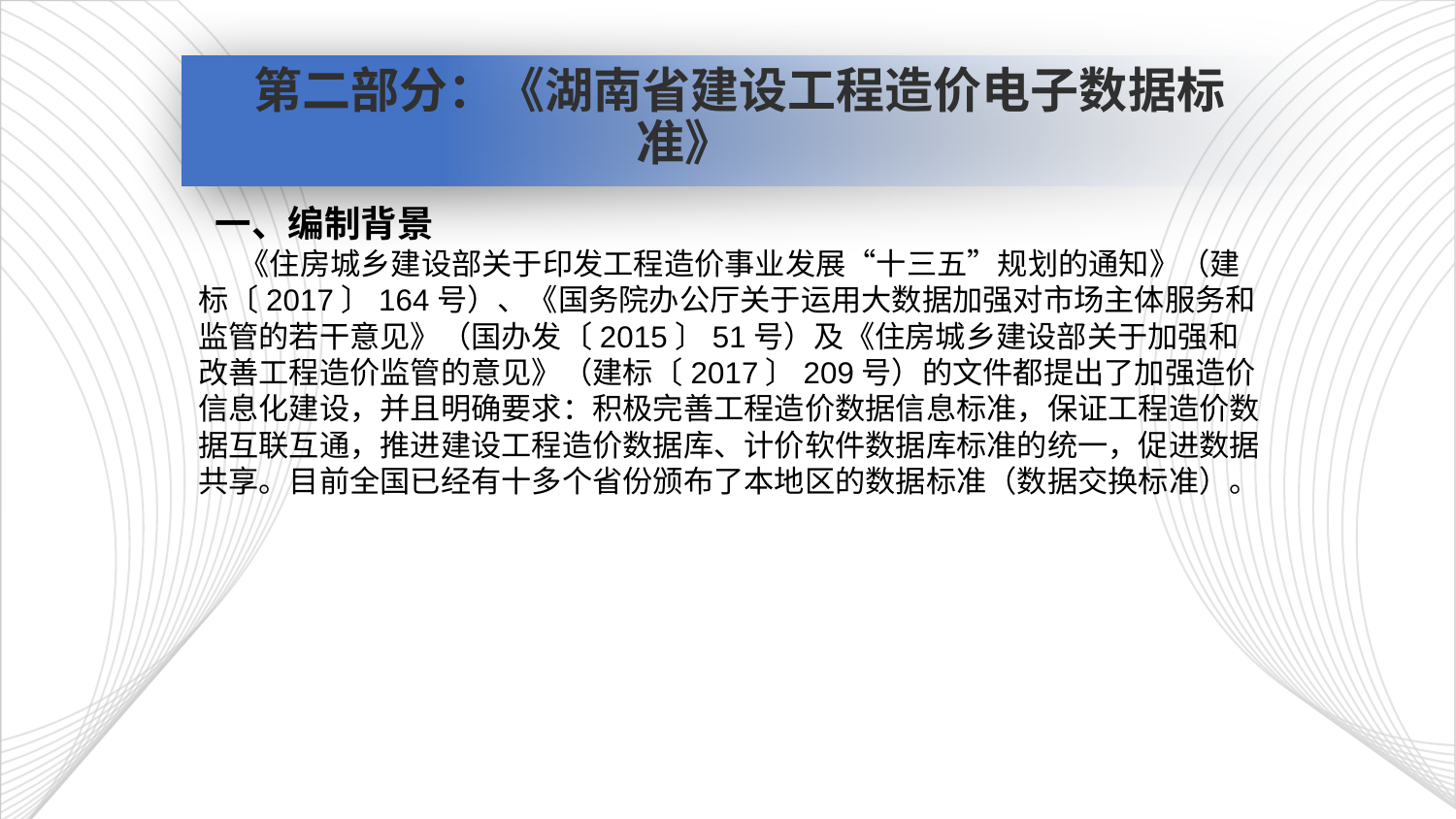

# 第二部分：《湖南省建设工程造价电子数据标准》
 一、编制背景
     《住房城乡建设部关于印发工程造价事业发展“十三五”规划的通知》（建标〔2017〕164号）、《国务院办公厅关于运用大数据加强对市场主体服务和监管的若干意见》（国办发〔2015〕51号）及《住房城乡建设部关于加强和改善工程造价监管的意见》（建标〔2017〕209号）的文件都提出了加强造价信息化建设，并且明确要求：积极完善工程造价数据信息标准，保证工程造价数据互联互通，推进建设工程造价数据库、计价软件数据库标准的统一，促进数据共享。目前全国已经有十多个省份颁布了本地区的数据标准（数据交换标准）。